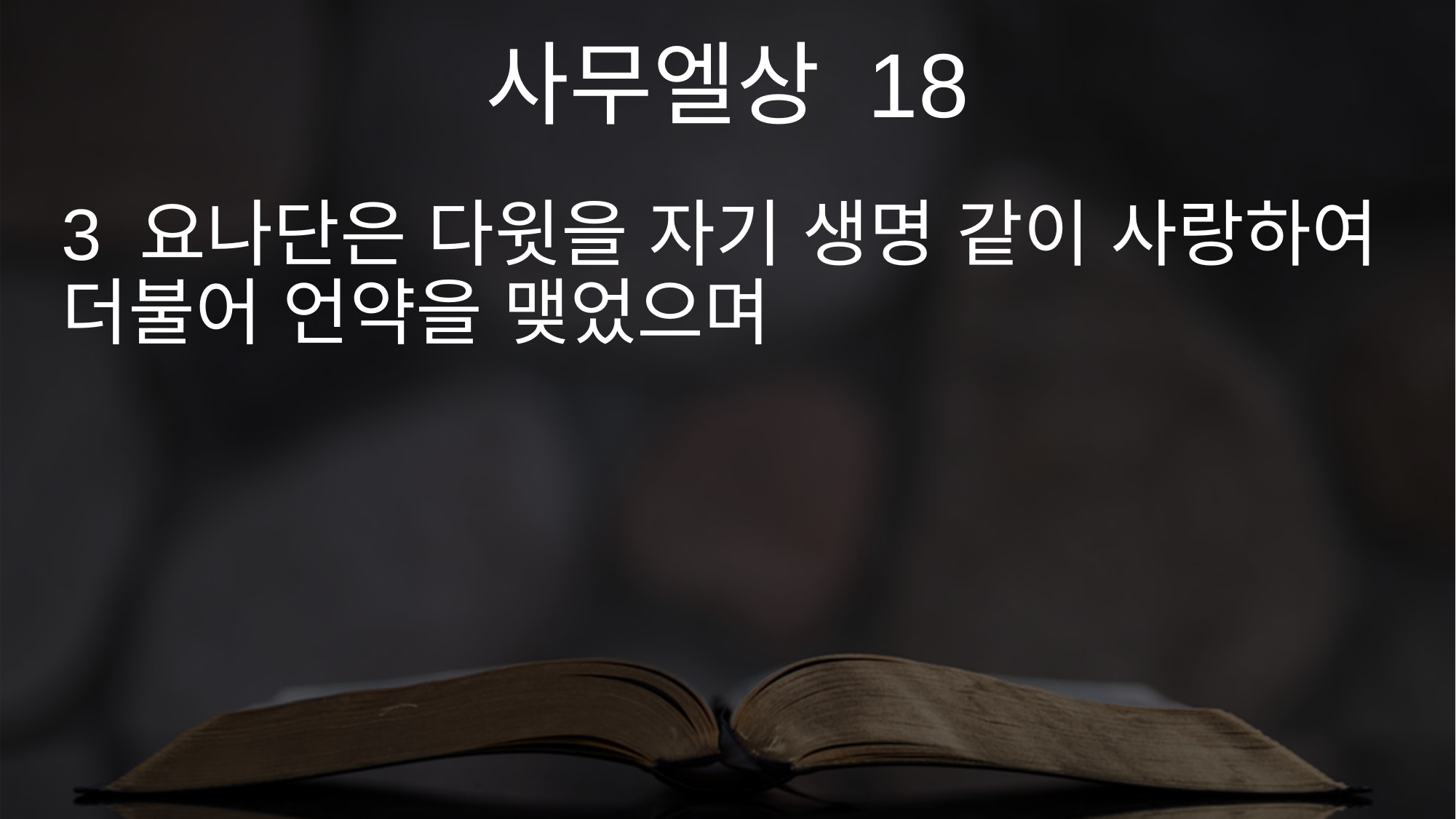

사무엘상 18
3 요나단은 다윗을 자기 생명 같이 사랑하여 더불어 언약을 맺었으며